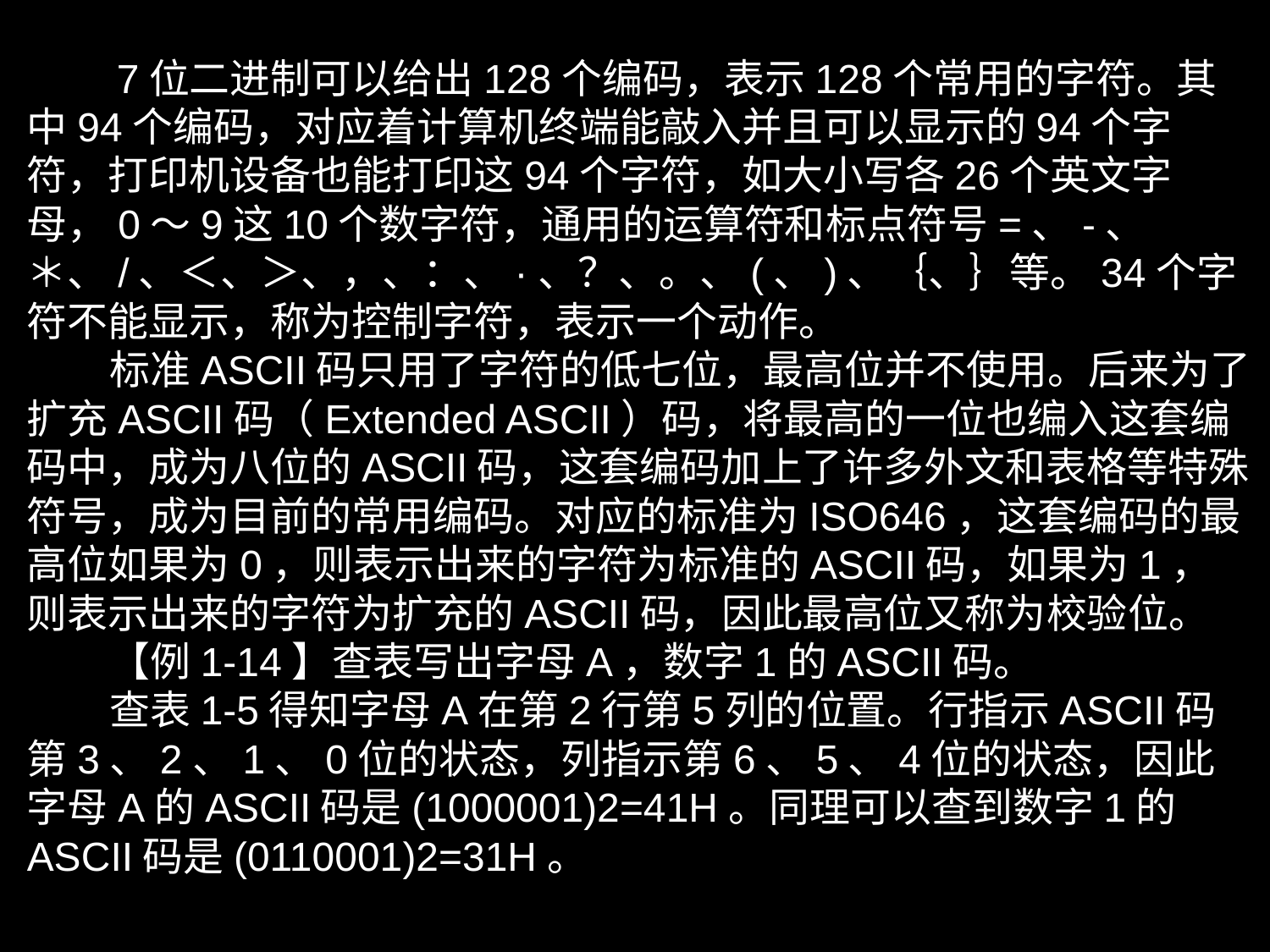

7位二进制可以给出128个编码，表示128个常用的字符。其中94个编码，对应着计算机终端能敲入并且可以显示的94个字符，打印机设备也能打印这94个字符，如大小写各26个英文字母，0～9这10个数字符，通用的运算符和标点符号=、-、＊、/、＜、＞、，、：、·、？、。、(、)、｛、｝等。34个字符不能显示，称为控制字符，表示一个动作。
        标准ASCII码只用了字符的低七位，最高位并不使用。后来为了扩充ASCII码（Extended ASCII）码，将最高的一位也编入这套编码中，成为八位的ASCII码，这套编码加上了许多外文和表格等特殊符号，成为目前的常用编码。对应的标准为ISO646，这套编码的最高位如果为0，则表示出来的字符为标准的ASCII码，如果为1，则表示出来的字符为扩充的ASCII码，因此最高位又称为校验位。
        【例1-14】查表写出字母A，数字1的ASCII码。
        查表1-5得知字母A在第2行第5列的位置。行指示ASCII码第3、2、1、0位的状态，列指示第6、5、4位的状态，因此字母A的ASCII码是(1000001)2=41H。同理可以查到数字1的ASCII码是(0110001)2=31H。